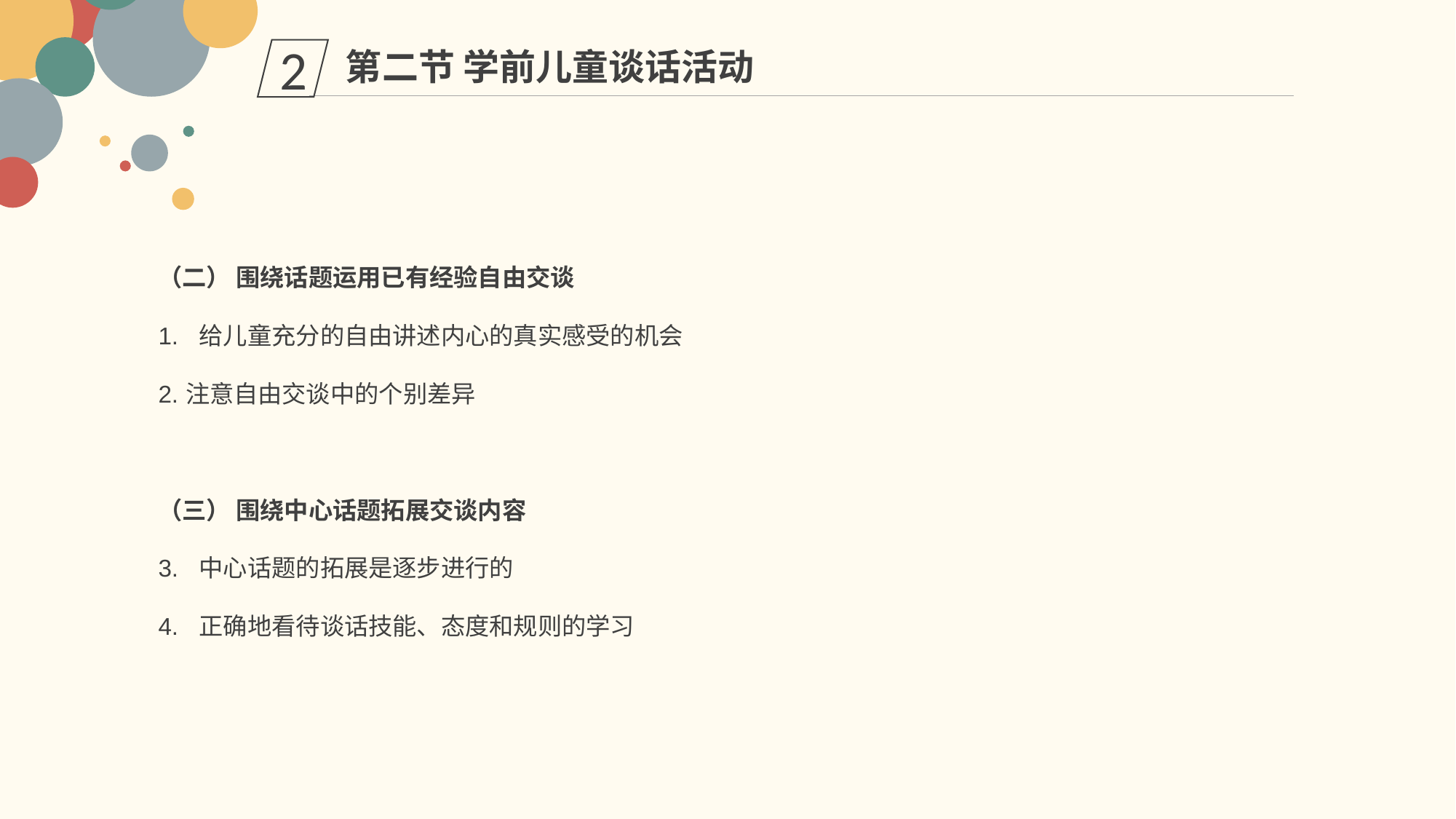

第二节 学前儿童谈话活动
2
（二） 围绕话题运用已有经验自由交谈
给儿童充分的自由讲述内心的真实感受的机会
注意自由交谈中的个别差异

（三） 围绕中心话题拓展交谈内容
中心话题的拓展是逐步进行的
正确地看待谈话技能、态度和规则的学习